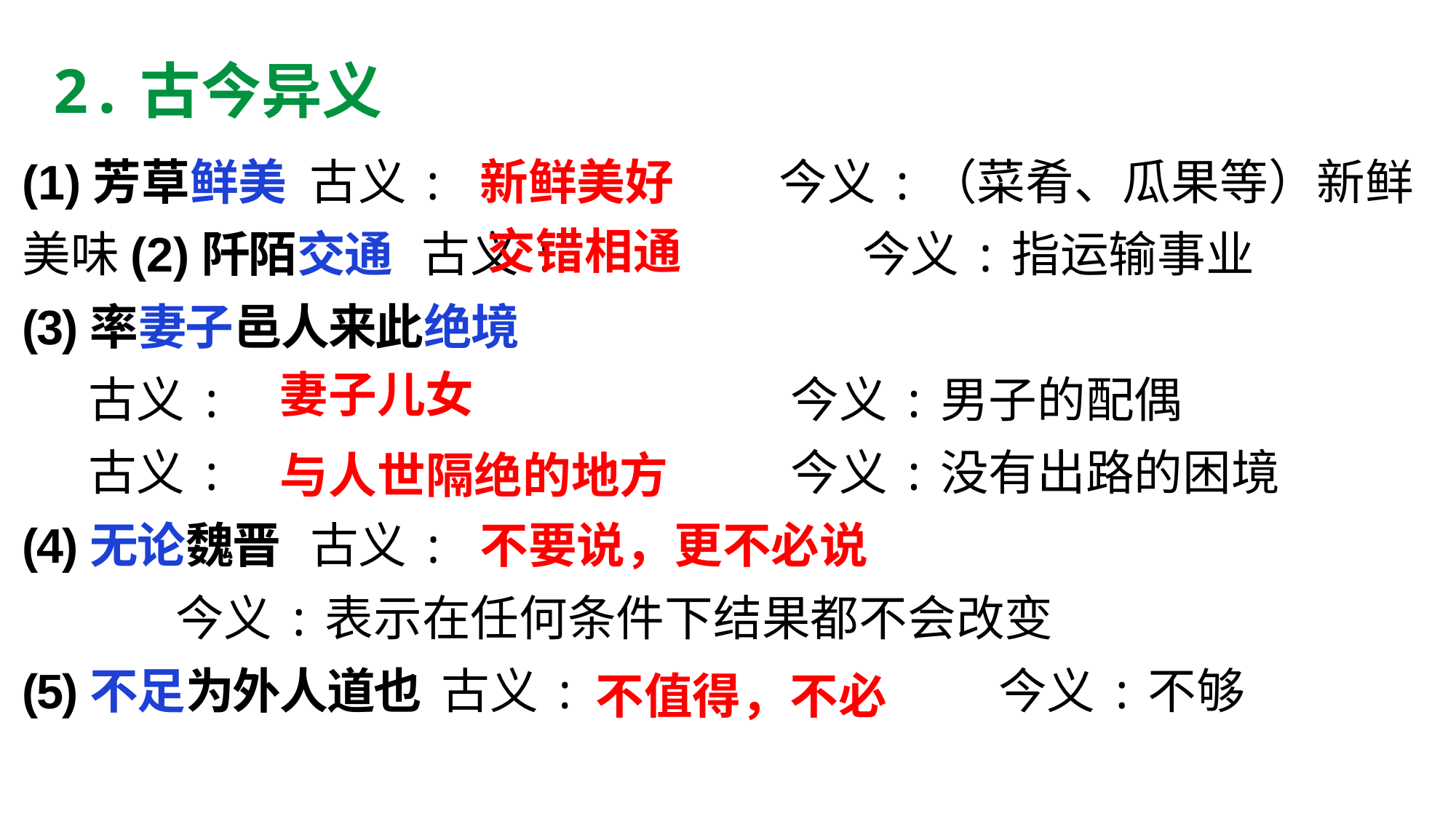

2.古今异义
(1)芳草鲜美  古义:           今义:（菜肴、瓜果等）新鲜美味(2)阡陌交通   古义:          今义:指运输事业
(3)率妻子邑人来此绝境
     古义:                   今义:男子的配偶
     古义:                   今义:没有出路的困境
(4)无论魏晋   古义:
             今义:表示在任何条件下结果都不会改变
(5)不足为外人道也  古义:              今义:不够
新鲜美好
交错相通
妻子儿女
与人世隔绝的地方
不要说，更不必说
不值得，不必